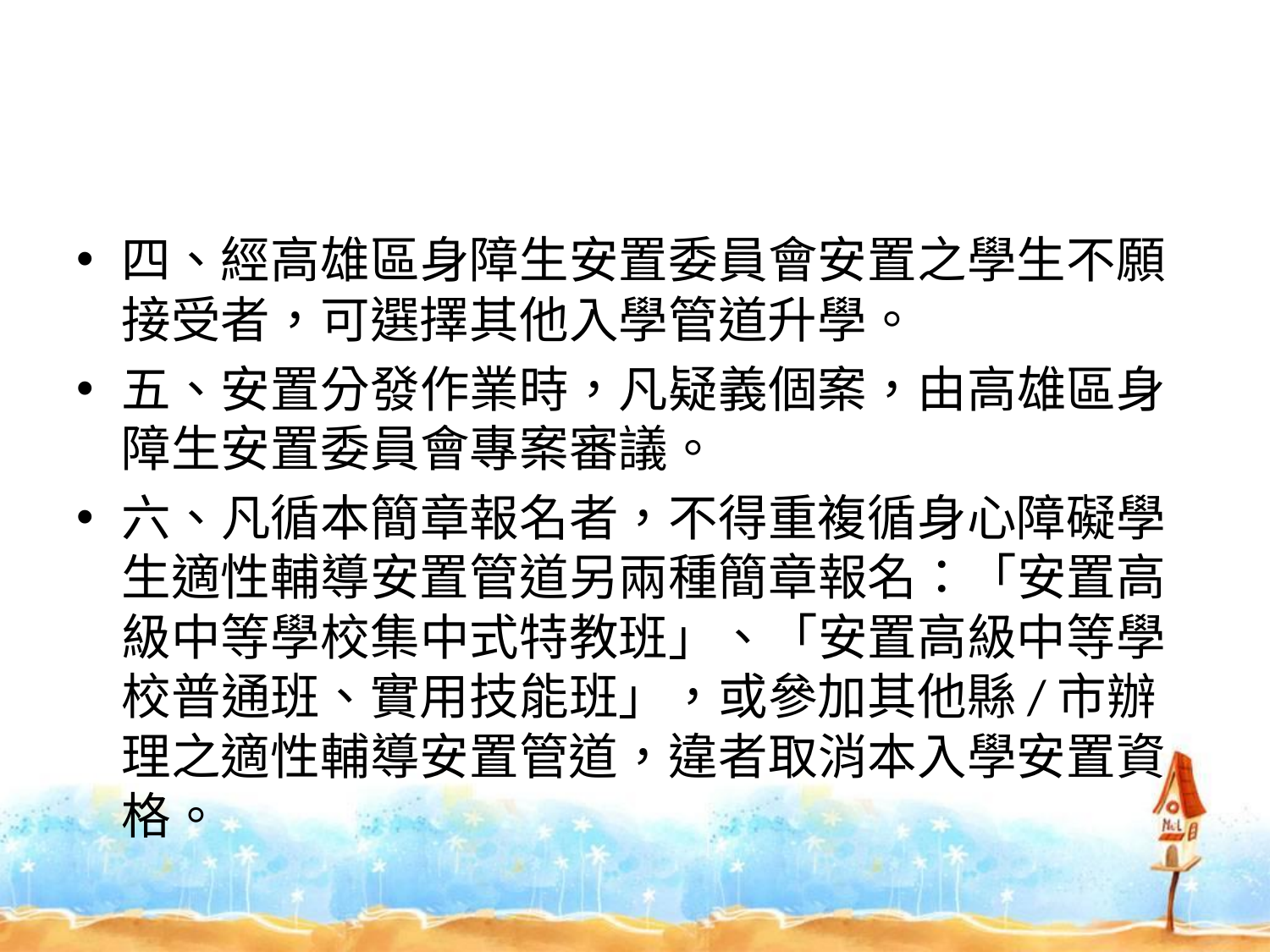

#
四、經高雄區身障生安置委員會安置之學生不願接受者，可選擇其他入學管道升學。
五、安置分發作業時，凡疑義個案，由高雄區身障生安置委員會專案審議。
六、凡循本簡章報名者，不得重複循身心障礙學生適性輔導安置管道另兩種簡章報名：「安置高級中等學校集中式特教班」、「安置高級中等學校普通班、實用技能班」，或參加其他縣/市辦理之適性輔導安置管道，違者取消本入學安置資格。